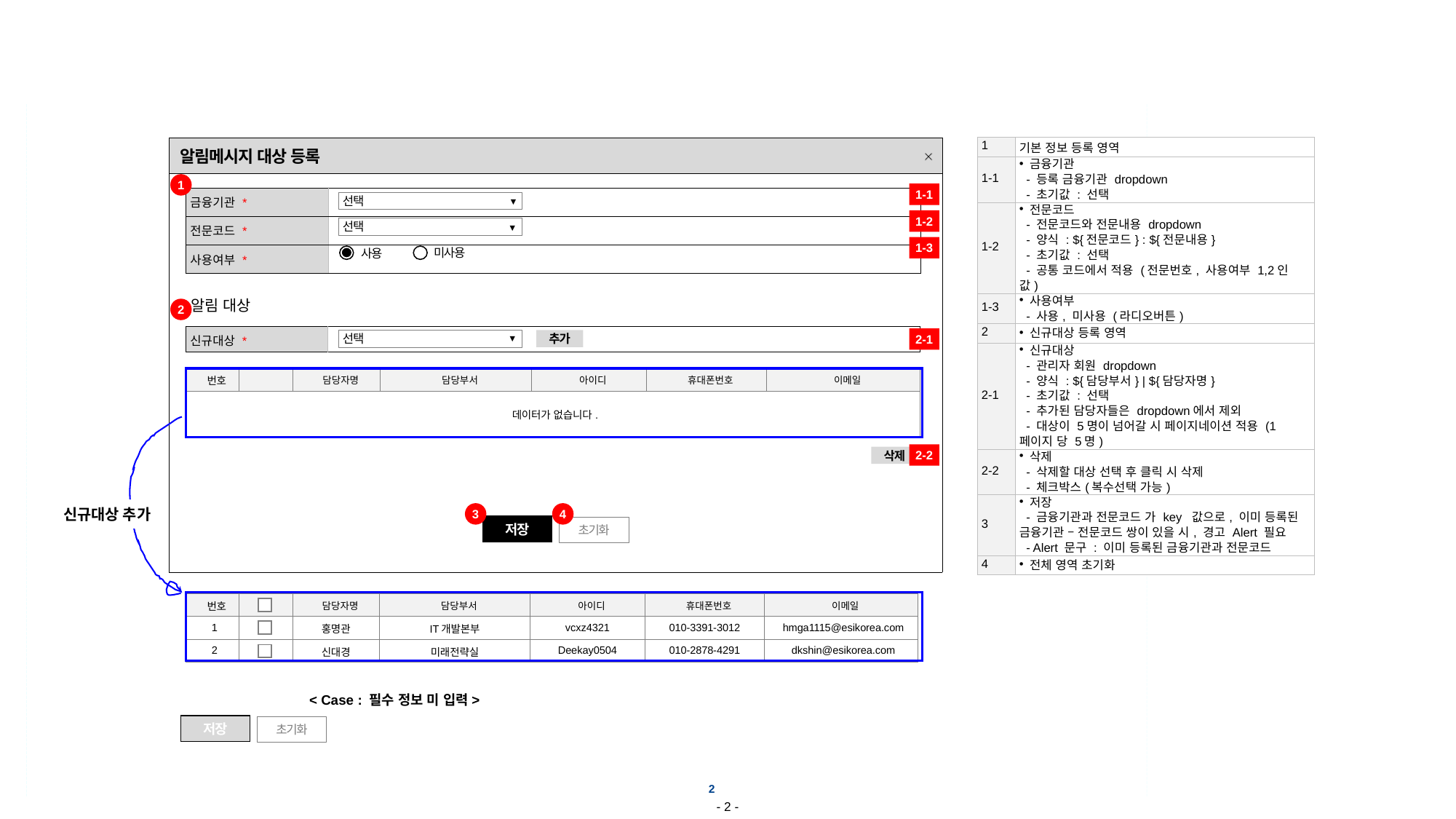

| 1 | 기본 정보 등록 영역 |
| --- | --- |
| 1-1 | 금융기관 - 등록 금융기관 dropdown - 초기값 : 선택 |
| 1-2 | 전문코드 - 전문코드와 전문내용 dropdown - 양식 : ${전문코드} : ${전문내용} - 초기값 : 선택 - 공통 코드에서 적용 (전문번호, 사용여부 1,2인 값) |
| 1-3 | 사용여부 - 사용, 미사용 (라디오버튼) |
| 2 | 신규대상 등록 영역 |
| 2-1 | 신규대상 - 관리자 회원 dropdown - 양식 : ${담당부서} | ${담당자명} - 초기값 : 선택 - 추가된 담당자들은 dropdown에서 제외 - 대상이 5명이 넘어갈 시 페이지네이션 적용 (1페이지 당 5명) |
| 2-2 | 삭제 - 삭제할 대상 선택 후 클릭 시 삭제 - 체크박스(복수선택 가능) |
| 3 | 저장 - 금융기관과 전문코드 가 key 값으로, 이미 등록된 금융기관 – 전문코드 쌍이 있을 시, 경고 Alert 필요 - Alert 문구 : 이미 등록된 금융기관과 전문코드 |
| 4 | 전체 영역 초기화 |
| 알림메시지 대상 등록 |
| --- |
|  |

1
1-1
| 금융기관 \* |  |
| --- | --- |
| 전문코드 \* |  |
| 사용여부 \* |  |
선택
▼
1-2
선택
▼
1-3
미사용
사용

알림 대상
2
| 신규대상 \* |  |
| --- | --- |
2-1
선택
추가
▼
| 번호 |  | 담당자명 | 담당부서 | 아이디 | 휴대폰번호 | 이메일 |
| --- | --- | --- | --- | --- | --- | --- |
| 데이터가 없습니다. |  |  |  |  |  |  |

2-2
삭제
신규대상 추가
3
4
저장
초기화

| 번호 |  | 담당자명 | 담당부서 | 아이디 | 휴대폰번호 | 이메일 |
| --- | --- | --- | --- | --- | --- | --- |
| 1 |  | 홍명관 | IT개발본부 | vcxz4321 | 010-3391-3012 | hmga1115@esikorea.com |
| 2 |  | 신대경 | 미래전략실 | Deekay0504 | 010-2878-4291 | dkshin@esikorea.com |

< Case : 필수 정보 미 입력>
저장
초기화